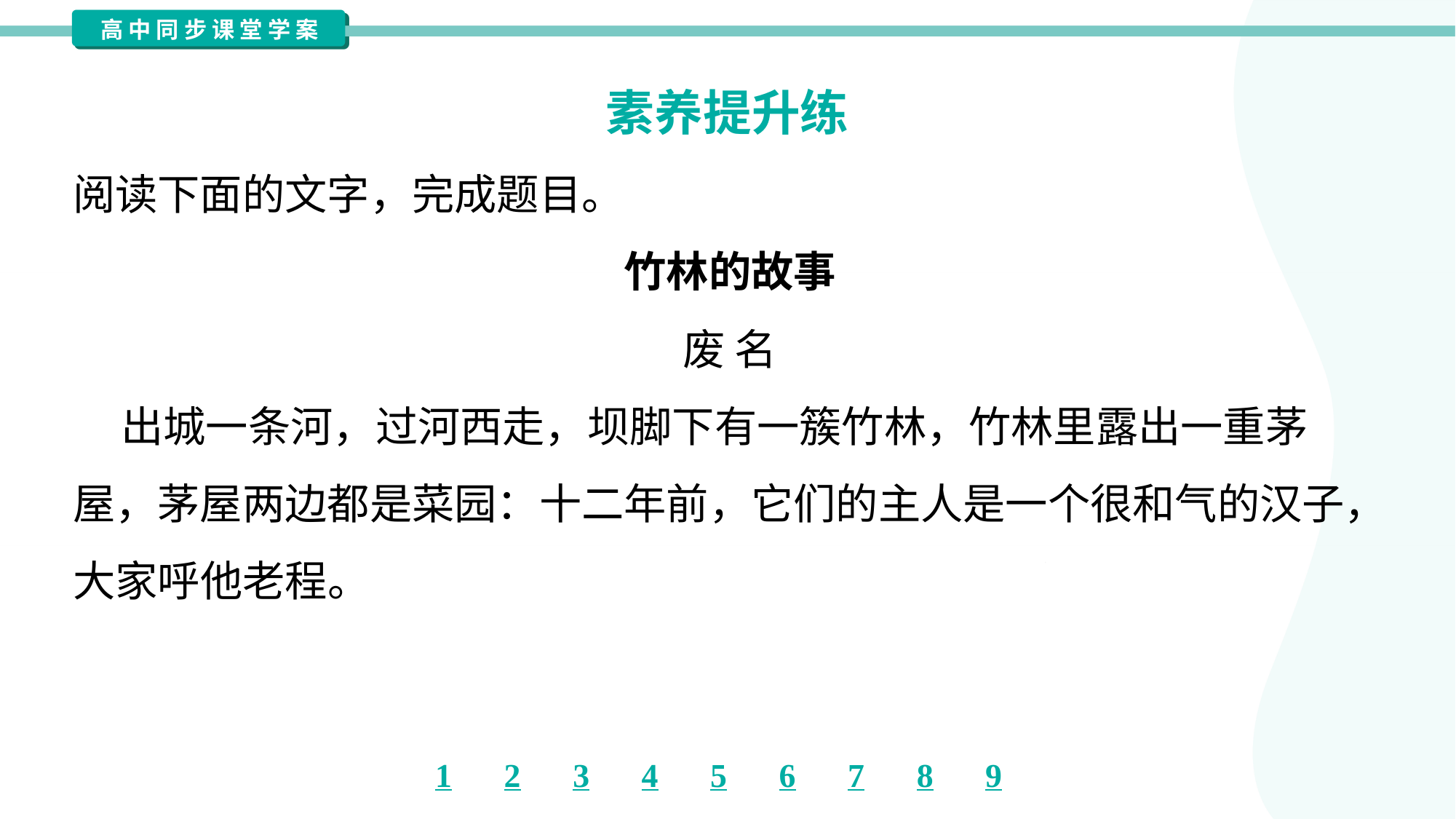

素养提升练
阅读下面的文字，完成题目。
竹林的故事
废 名
    出城一条河，过河西走，坝脚下有一簇竹林，竹林里露出一重茅
屋，茅屋两边都是菜园：十二年前，它们的主人是一个很和气的汉子，
大家呼他老程。